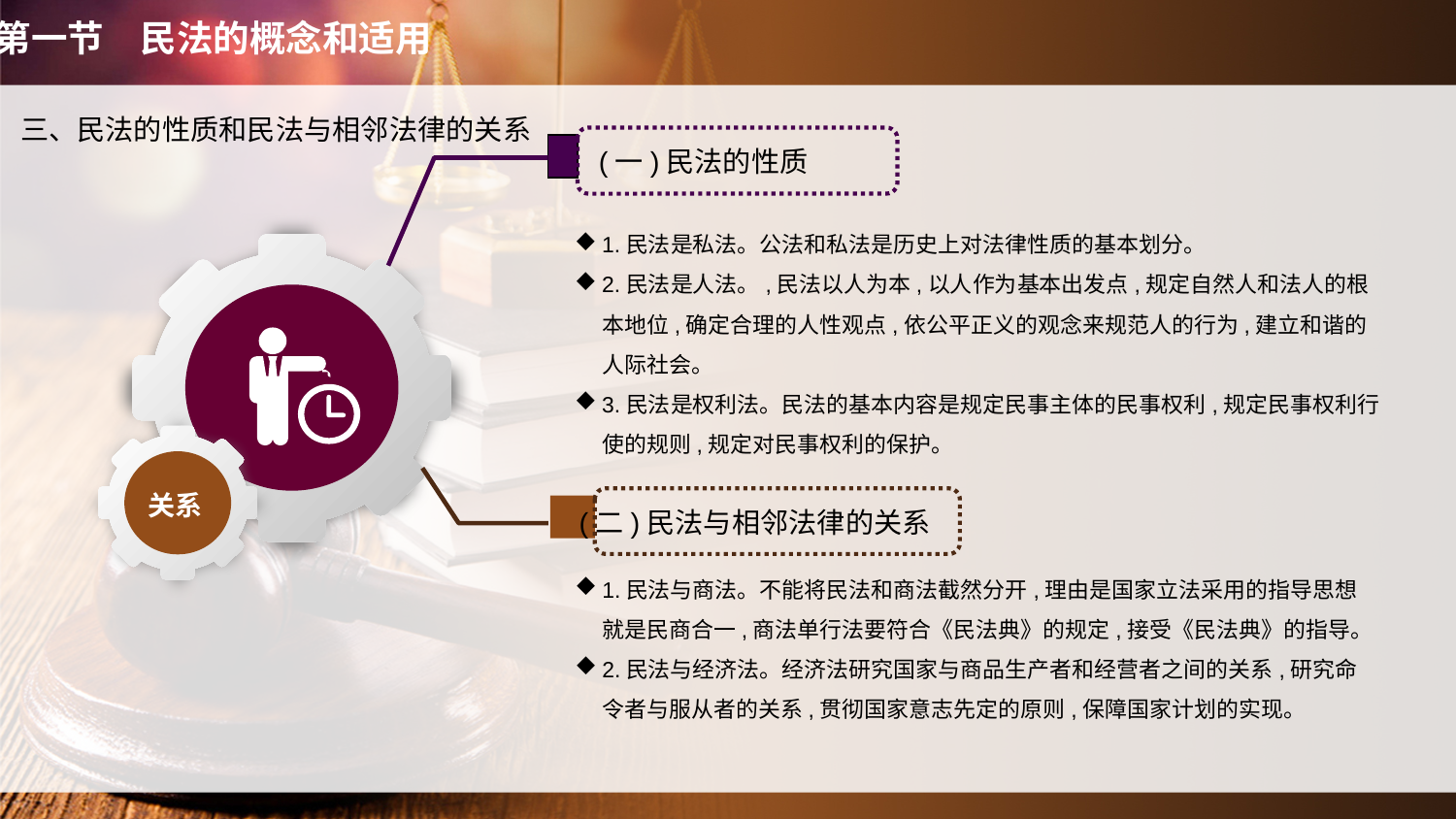

第一节　民法的概念和适用
三、民法的性质和民法与相邻法律的关系

(一)民法的性质

1.民法是私法。公法和私法是历史上对法律性质的基本划分。
2.民法是人法。,民法以人为本,以人作为基本出发点,规定自然人和法人的根本地位,确定合理的人性观点,依公平正义的观念来规范人的行为,建立和谐的人际社会。
3.民法是权利法。民法的基本内容是规定民事主体的民事权利,规定民事权利行使的规则,规定对民事权利的保护。

关系

(二)民法与相邻法律的关系
1.民法与商法。不能将民法和商法截然分开,理由是国家立法采用的指导思想就是民商合一,商法单行法要符合《民法典》的规定,接受《民法典》的指导。
2.民法与经济法。经济法研究国家与商品生产者和经营者之间的关系,研究命令者与服从者的关系,贯彻国家意志先定的原则,保障国家计划的实现。